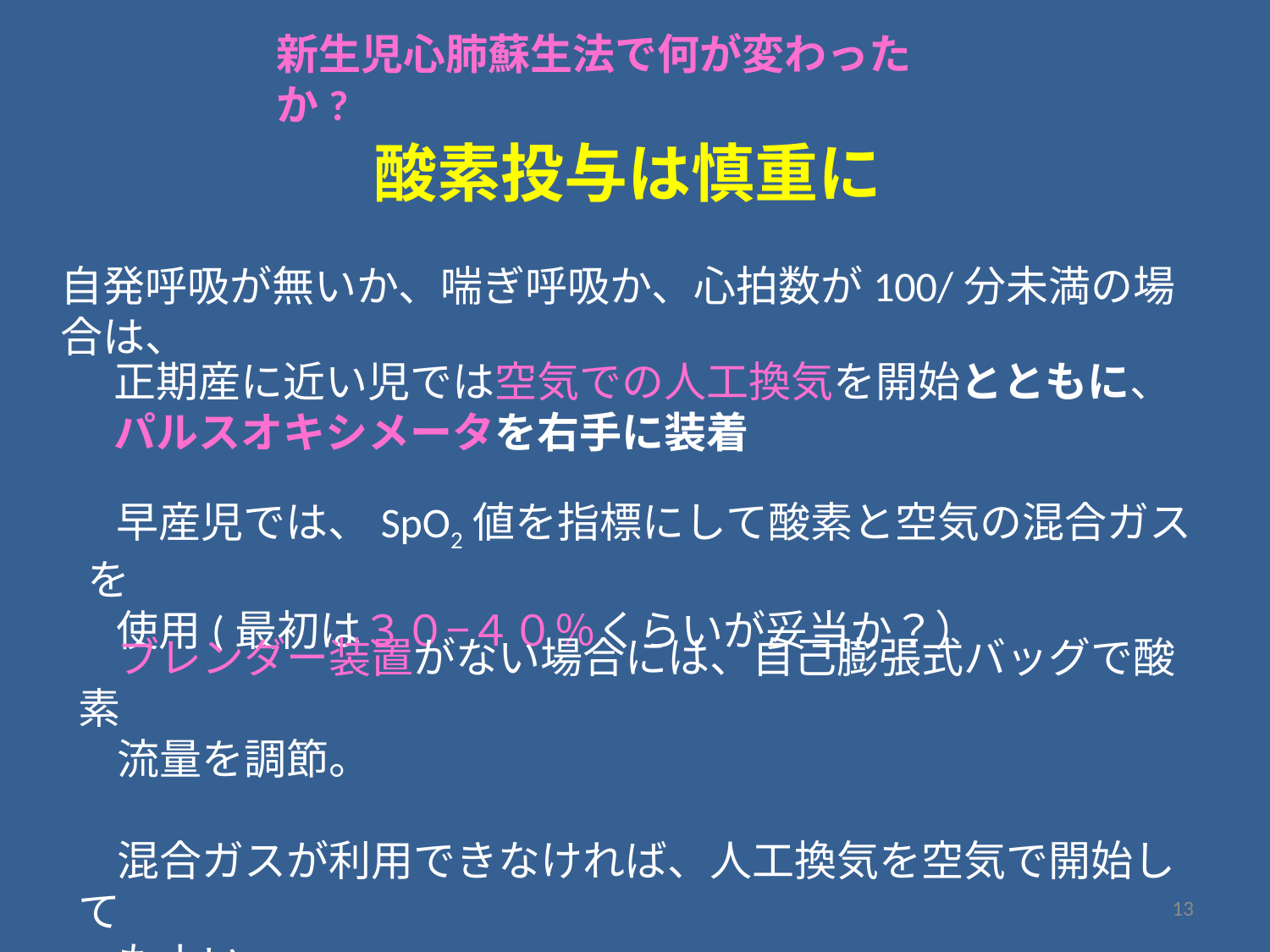

新生児心肺蘇生法で何が変わったか?
酸素投与は慎重に
自発呼吸が無いか、喘ぎ呼吸か、心拍数が100/分未満の場合は、

      正期産に近い児では空気での人工換気を開始とともに、
      パルスオキシメータを右手に装着

  早産児では、SpO2値を指標にして酸素と空気の混合ガスを
  使用(最初は３０−４０％くらいが妥当か？）
   ブレンダー装置がない場合には、自己膨張式バッグで酸素
   流量を調節。

   混合ガスが利用できなければ、人工換気を空気で開始して
   もよい。

13